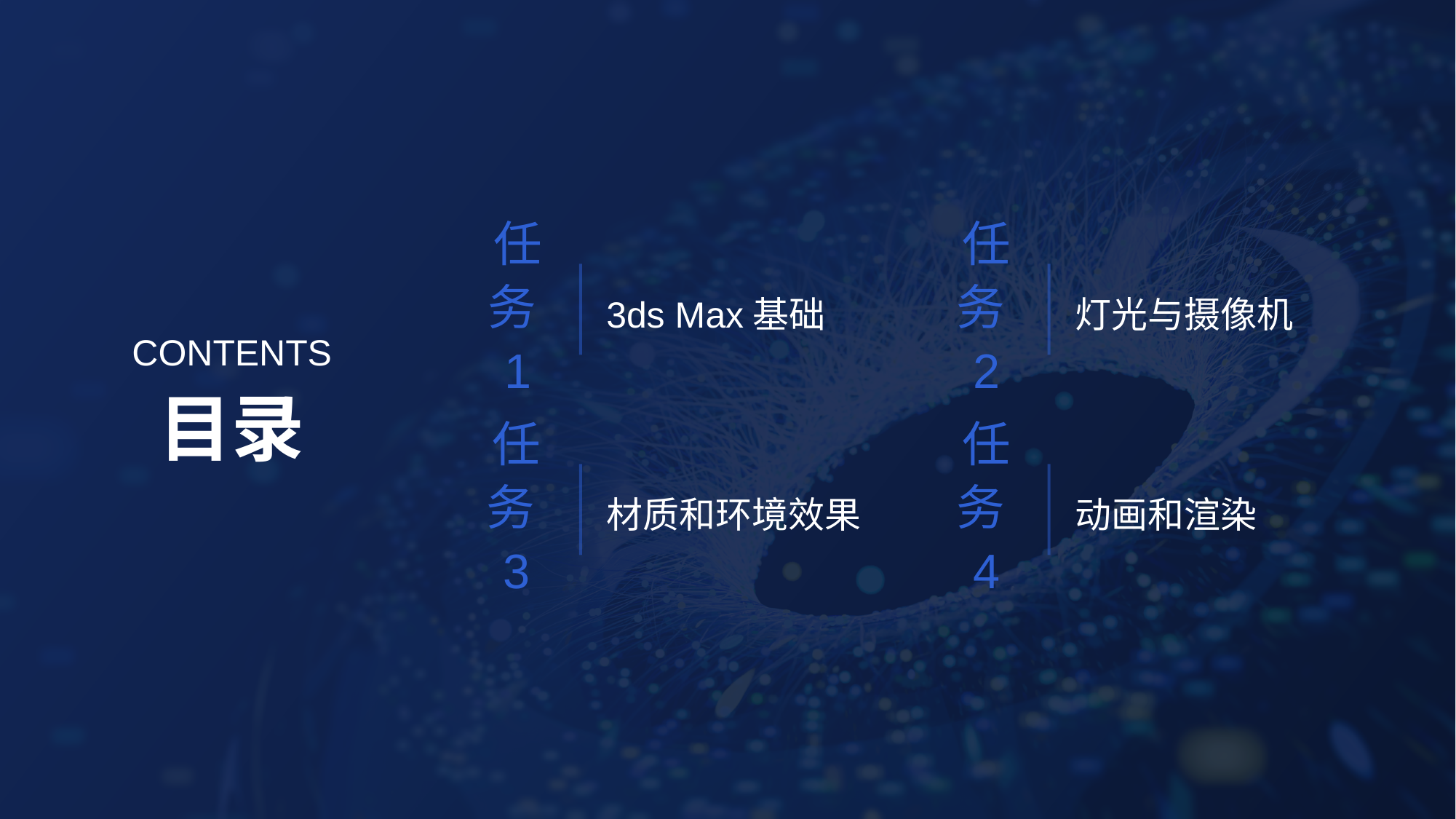

3ds Max基础
灯光与摄像机

任务1
任务2
CONTENTS
目录
材质和环境效果
动画和渲染

任务3
任务4